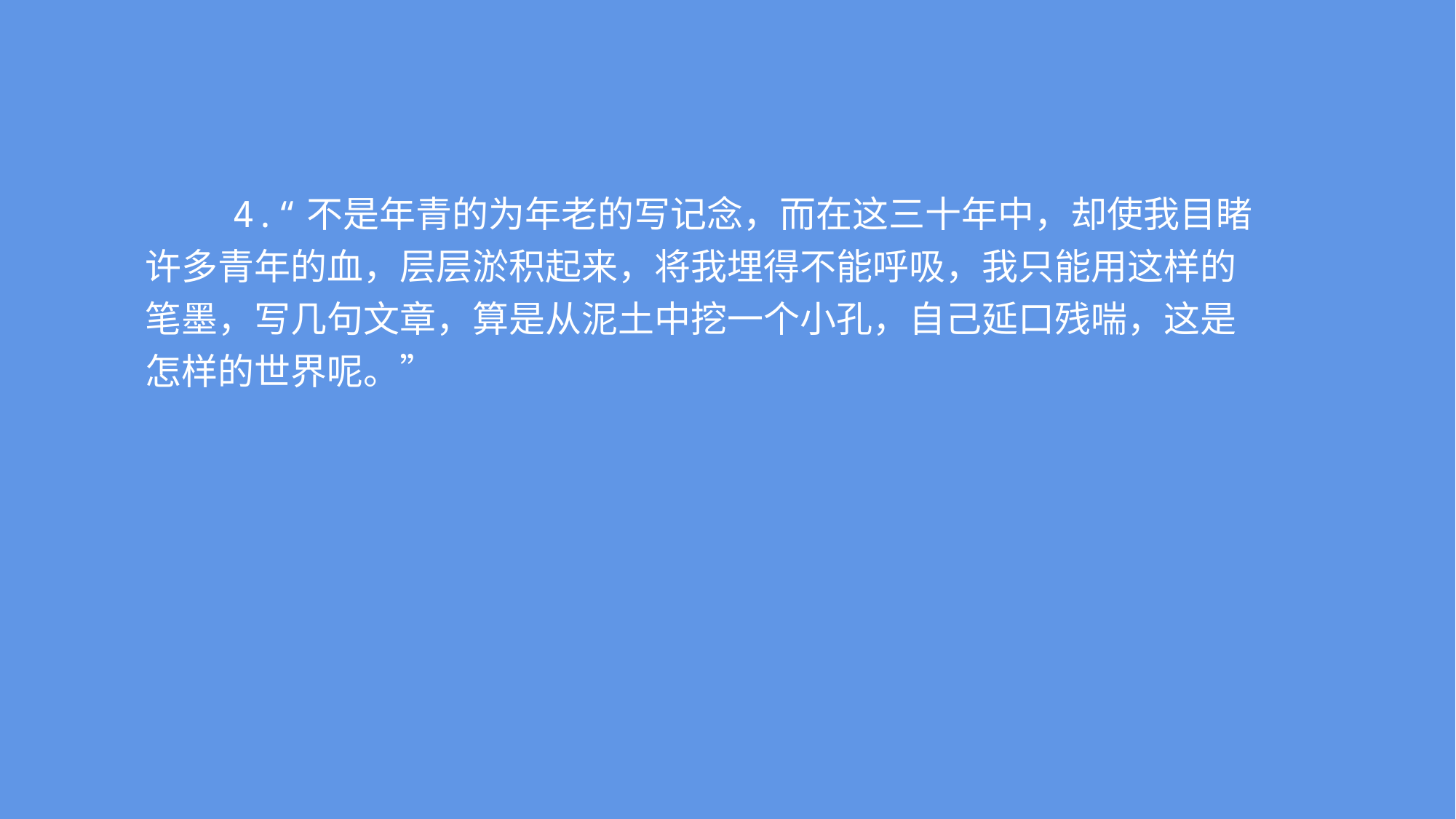

4.“不是年青的为年老的写记念，而在这三十年中，却使我目睹许多青年的血，层层淤积起来，将我埋得不能呼吸，我只能用这样的笔墨，写几句文章，算是从泥土中挖一个小孔，自己延口残喘，这是怎样的世界呢。”